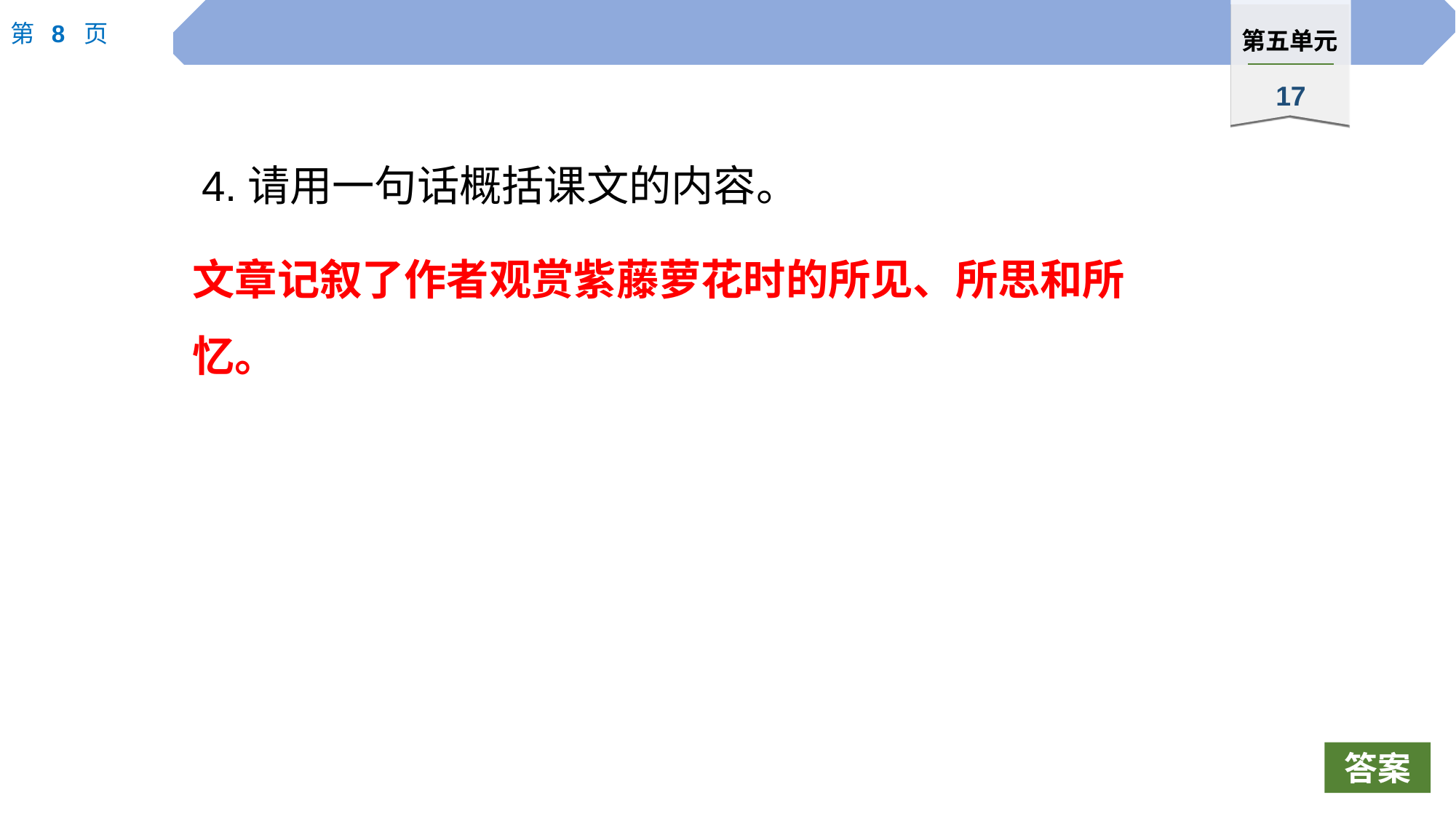

4.请用一句话概括课文的内容。
文章记叙了作者观赏紫藤萝花时的所见、所思和所忆。
答案